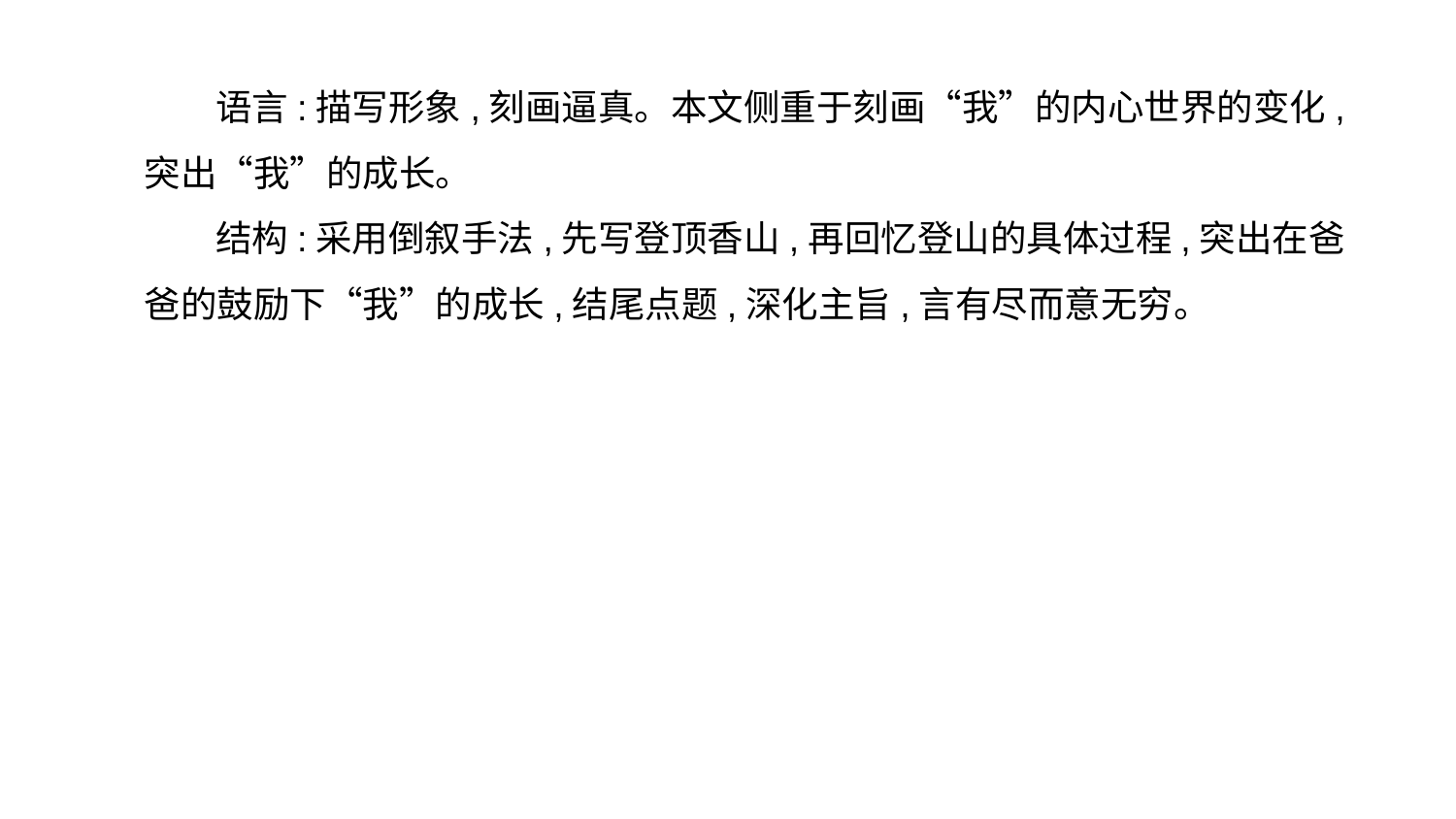

语言:描写形象,刻画逼真。本文侧重于刻画“我”的内心世界的变化,突出“我”的成长。
结构:采用倒叙手法,先写登顶香山,再回忆登山的具体过程,突出在爸爸的鼓励下“我”的成长,结尾点题,深化主旨,言有尽而意无穷。